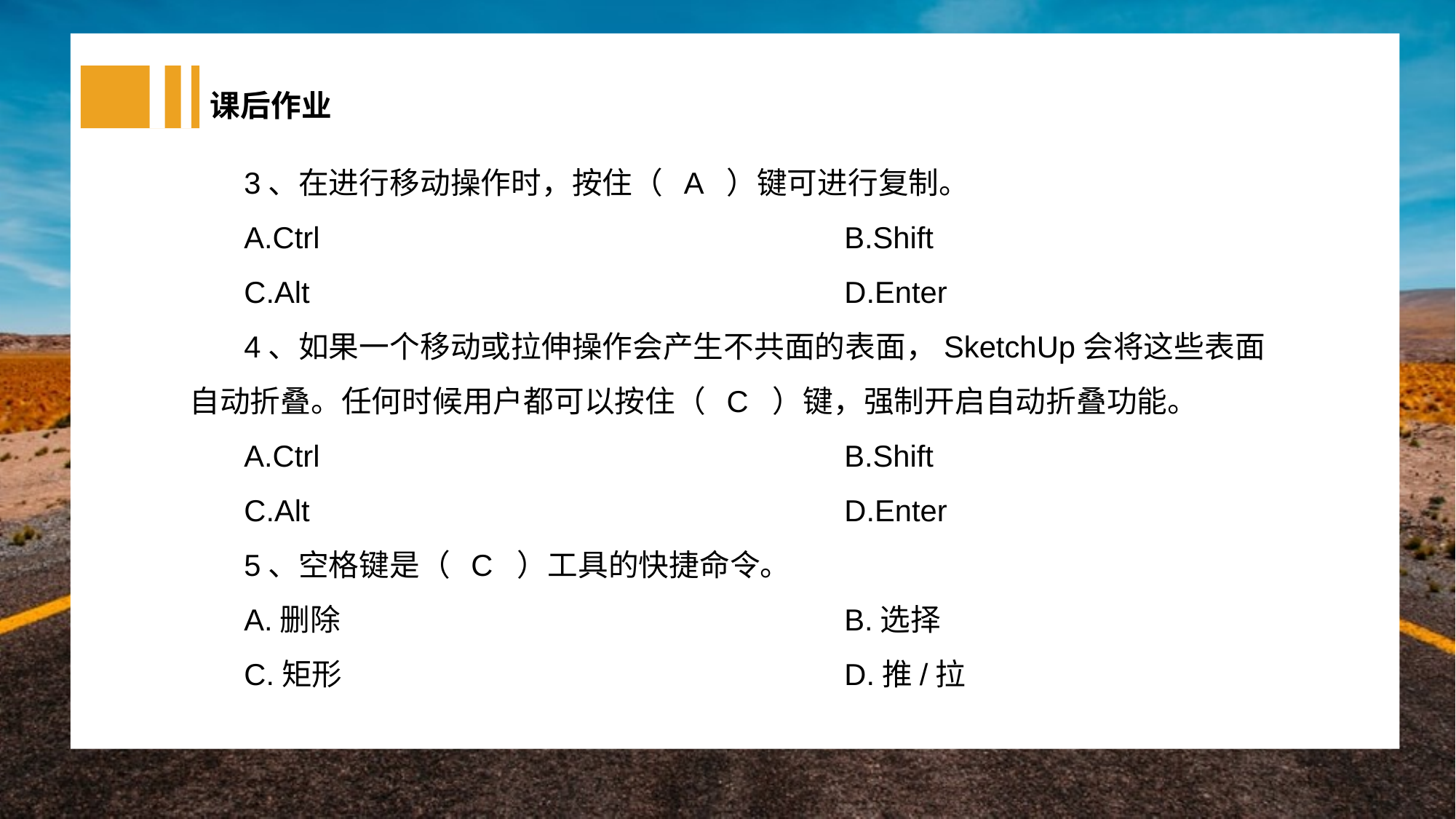

课后作业

3、在进行移动操作时，按住（  A  ）键可进行复制。
A.Ctrl					B.Shift
C.Alt					D.Enter
4、如果一个移动或拉伸操作会产生不共面的表面，SketchUp会将这些表面自动折叠。任何时候用户都可以按住（  C  ）键，强制开启自动折叠功能。
A.Ctrl					B.Shift
C.Alt					D.Enter
5、空格键是（  C  ）工具的快捷命令。
A.删除					B.选择
C.矩形					D.推/拉